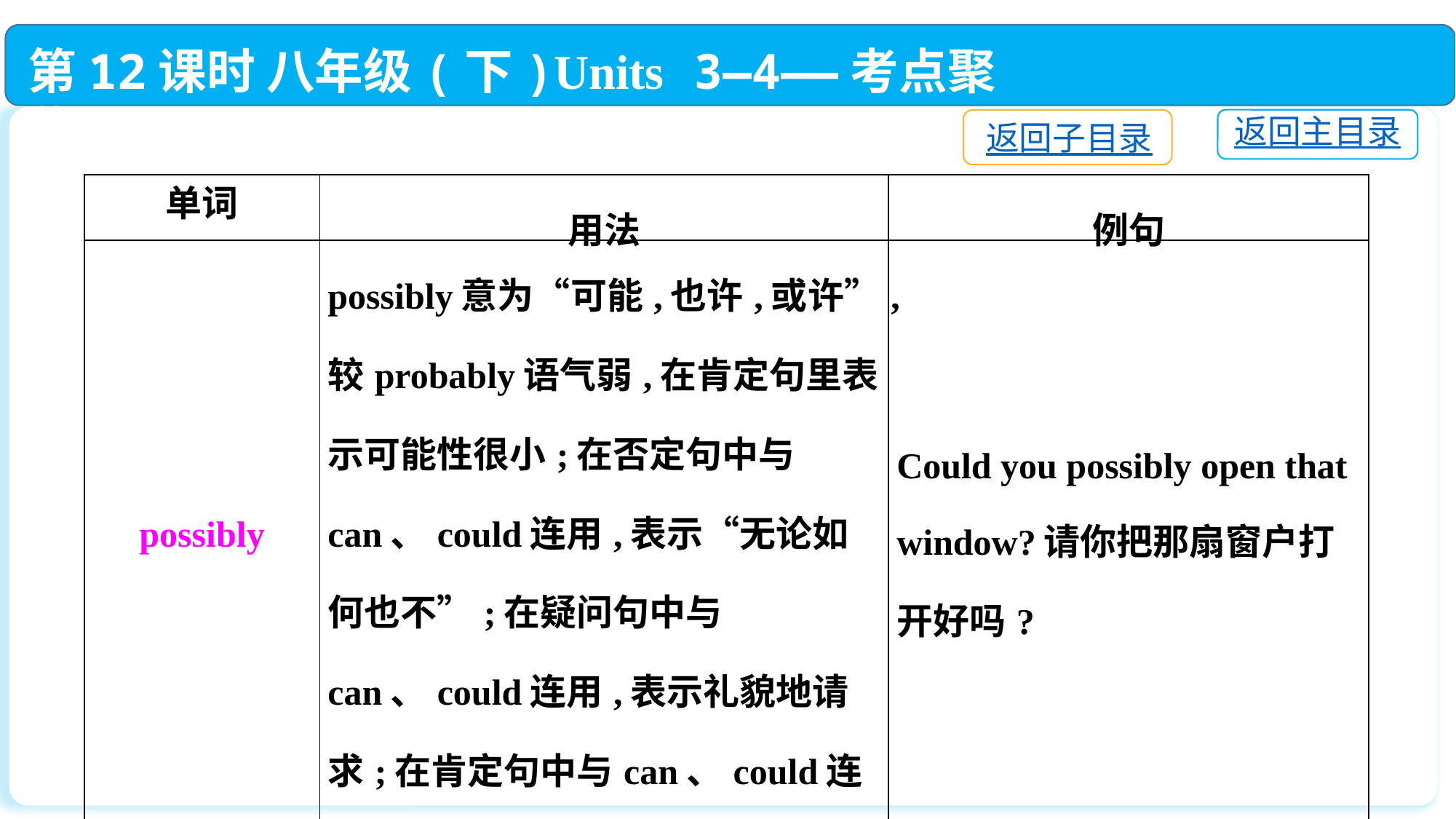

第12课时 八年级(下)Units 3—4——考点聚焦

返回主目录

返回子目录
| 单词 | 用法 | 例句 |
| --- | --- | --- |
| possibly | possibly意为“可能,也许,或许”,较probably语气弱,在肯定句里表示可能性很小;在否定句中与can、could连用,表示“无论如何也不”;在疑问句中与can、could连用,表示礼貌地请求;在肯定句中与can、could连用,用以加强语气,表示“设法,竭力地” | Could you possibly open that window?请你把那扇窗户打开好吗? |